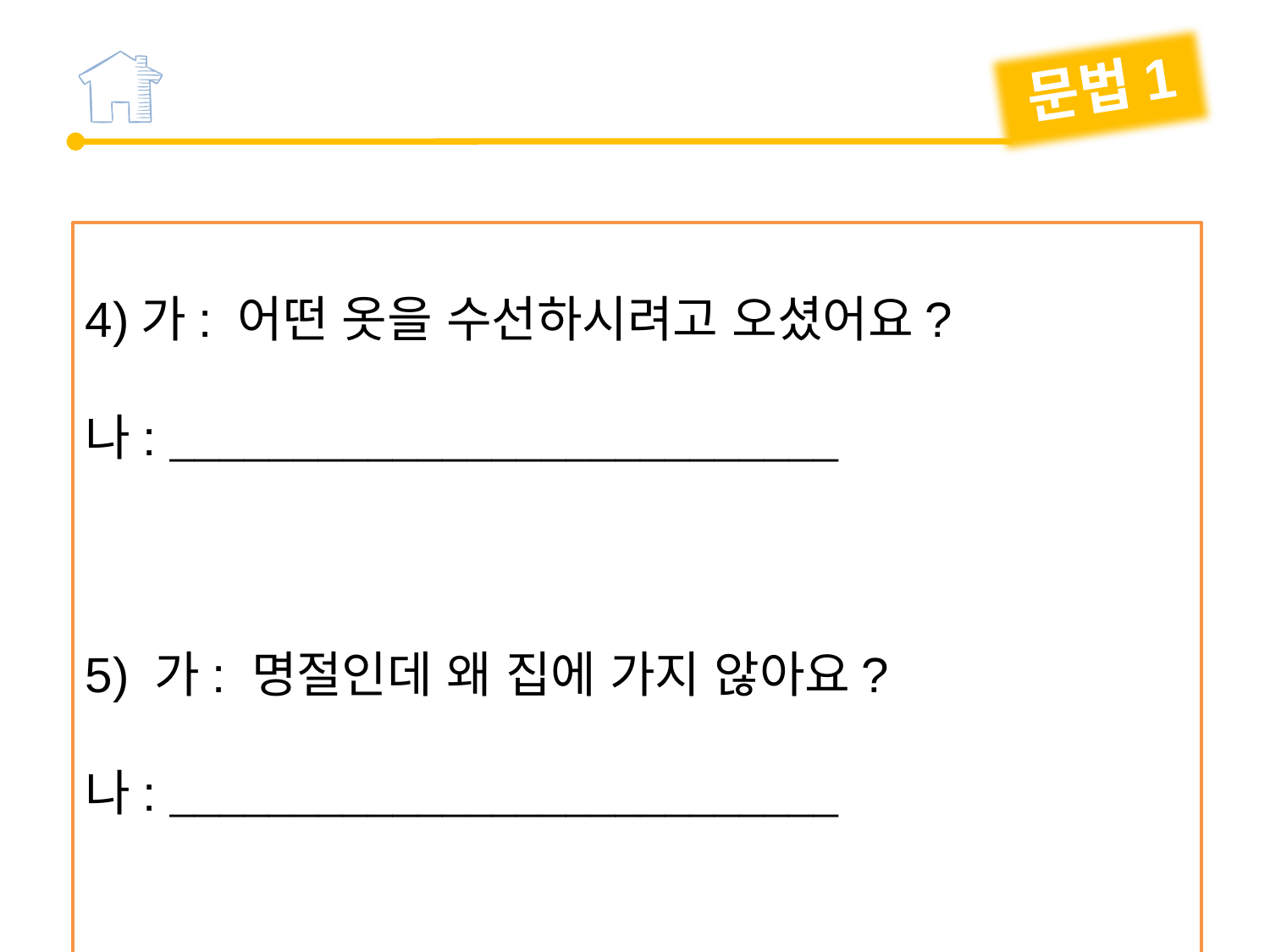

문법1

4)가: 어떤 옷을 수선하시려고 오셨어요?
나: ___________________________
5) 가: 명절인데 왜 집에 가지 않아요?
나: ___________________________